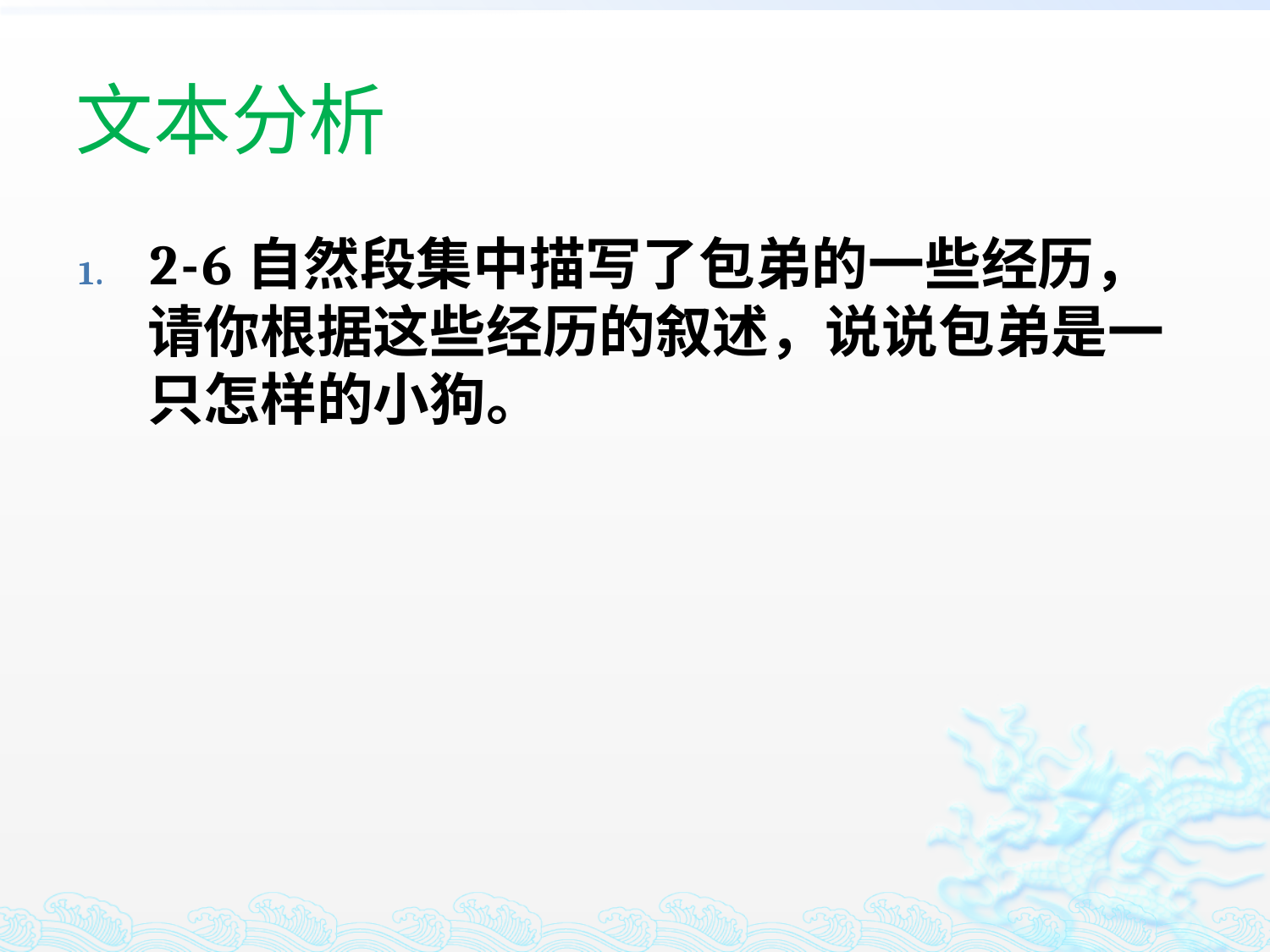

# 文本分析
2-6自然段集中描写了包弟的一些经历，请你根据这些经历的叙述，说说包弟是一只怎样的小狗。